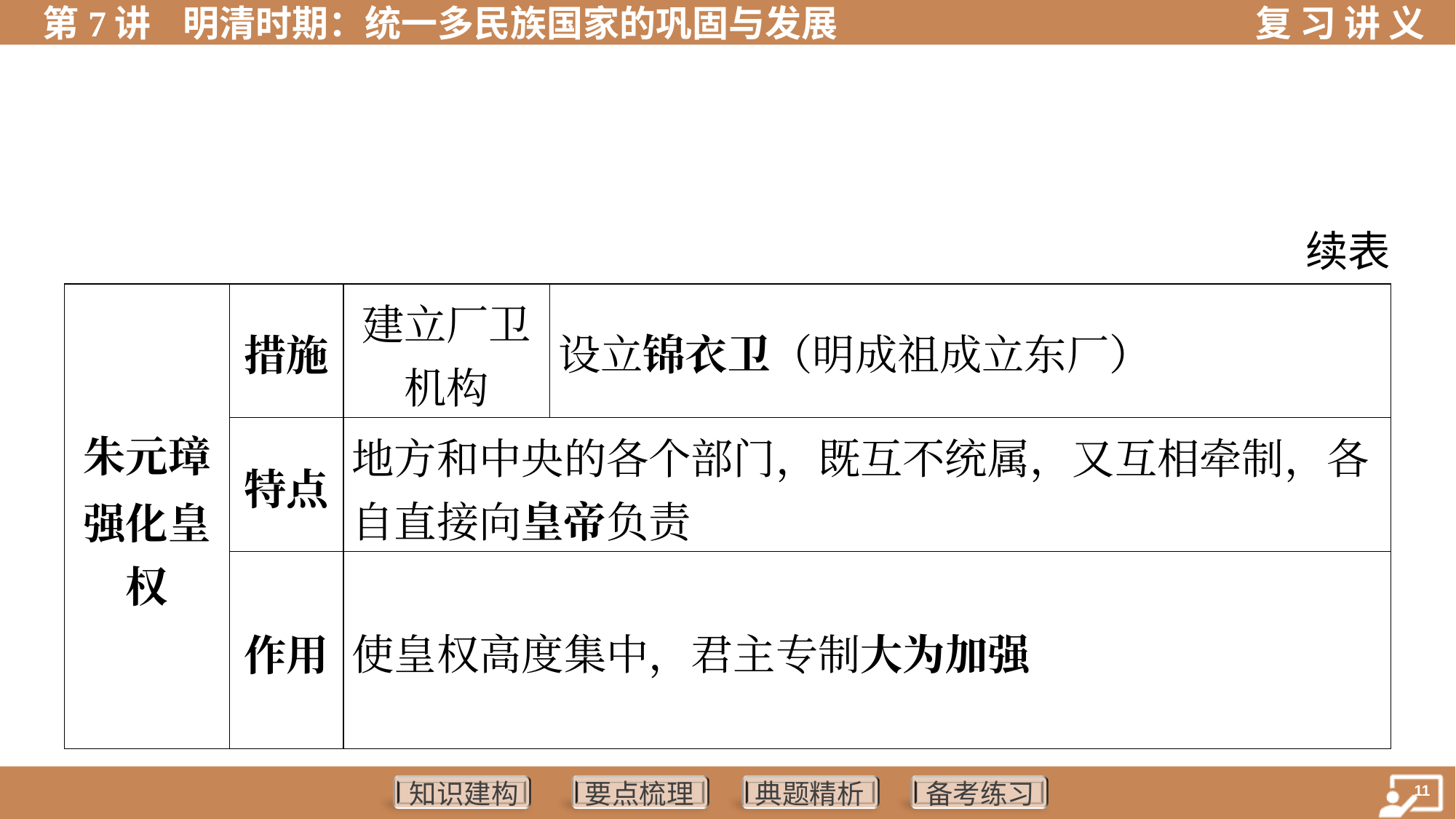

续表
| 朱元璋 强化皇 权 | 措施 | 建立厂卫 机构 | 设立锦衣卫（明成祖成立东厂） |  |
| --- | --- | --- | --- | --- |
|  | 特点 | 地方和中央的各个部门，既互不统属，又互相牵制，各 自直接向皇帝负责 |  |  |
|  | 作用 | 使皇权高度集中，君主专制大为加强 |  |  |